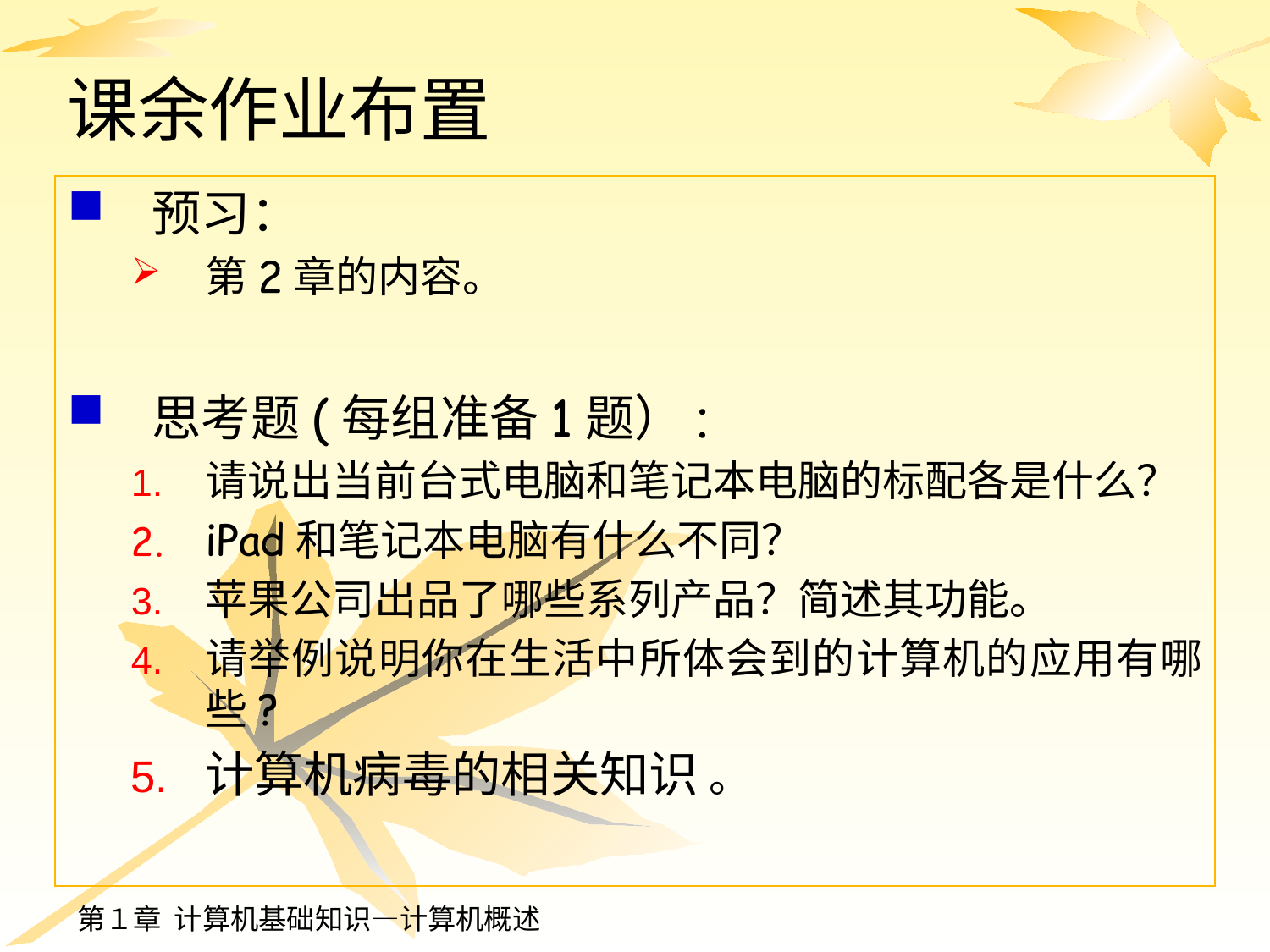

# 课余作业布置
预习：
第2章的内容。

思考题(每组准备1题）:
请说出当前台式电脑和笔记本电脑的标配各是什么？
iPad和笔记本电脑有什么不同？
苹果公司出品了哪些系列产品？简述其功能。
请举例说明你在生活中所体会到的计算机的应用有哪些?
计算机病毒的相关知识 。